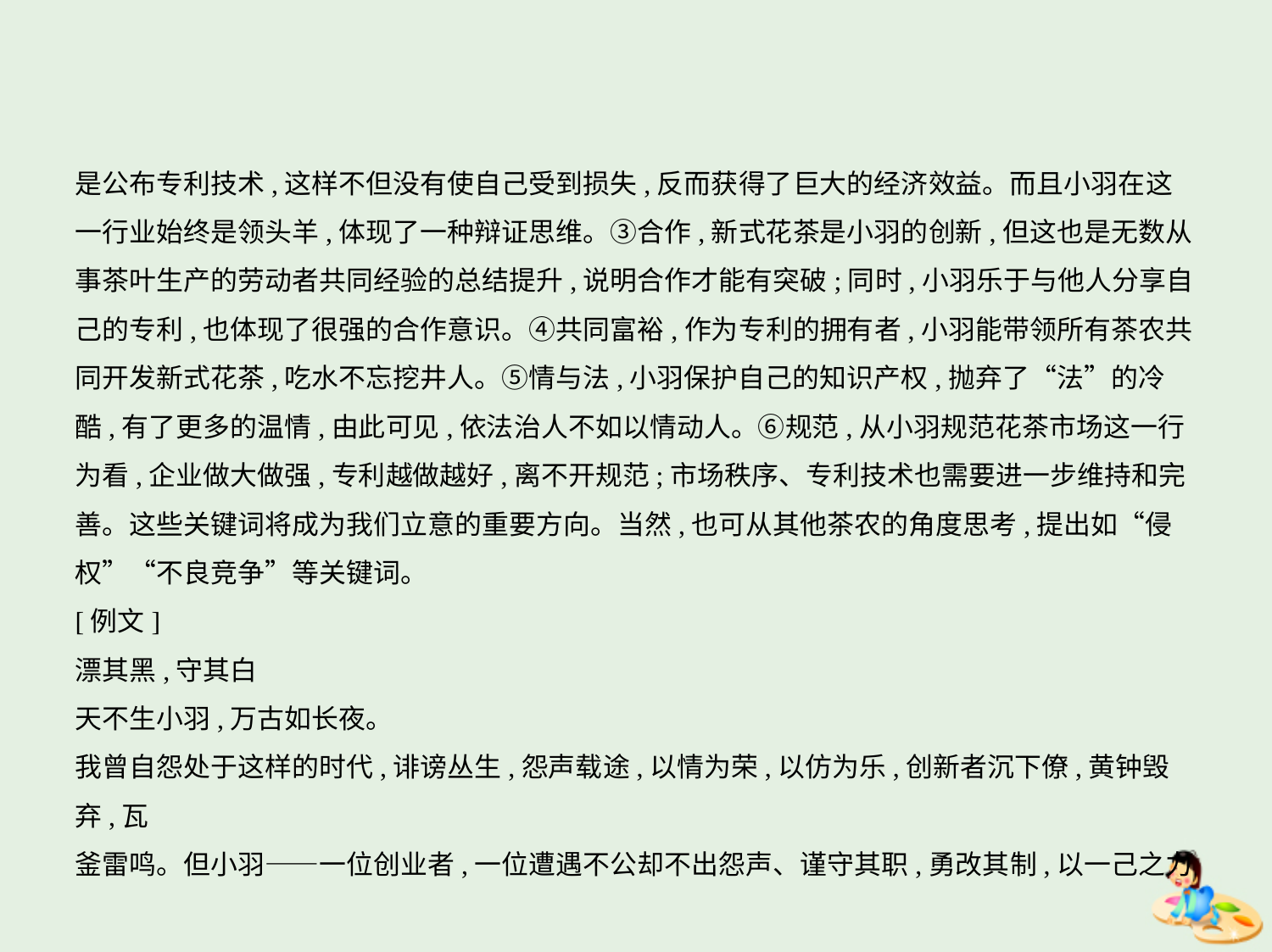

是公布专利技术,这样不但没有使自己受到损失,反而获得了巨大的经济效益。而且小羽在这
一行业始终是领头羊,体现了一种辩证思维。③合作,新式花茶是小羽的创新,但这也是无数从
事茶叶生产的劳动者共同经验的总结提升,说明合作才能有突破;同时,小羽乐于与他人分享自
己的专利,也体现了很强的合作意识。④共同富裕,作为专利的拥有者,小羽能带领所有茶农共
同开发新式花茶,吃水不忘挖井人。⑤情与法,小羽保护自己的知识产权,抛弃了“法”的冷
酷,有了更多的温情,由此可见,依法治人不如以情动人。⑥规范,从小羽规范花茶市场这一行
为看,企业做大做强,专利越做越好,离不开规范;市场秩序、专利技术也需要进一步维持和完
善。这些关键词将成为我们立意的重要方向。当然,也可从其他茶农的角度思考,提出如“侵
权”“不良竞争”等关键词。
[例文]
漂其黑,守其白
天不生小羽,万古如长夜。
我曾自怨处于这样的时代,诽谤丛生,怨声载途,以情为荣,以仿为乐,创新者沉下僚,黄钟毁弃,瓦
釜雷鸣。但小羽——一位创业者,一位遭遇不公却不出怨声、谨守其职,勇改其制,以一己之力